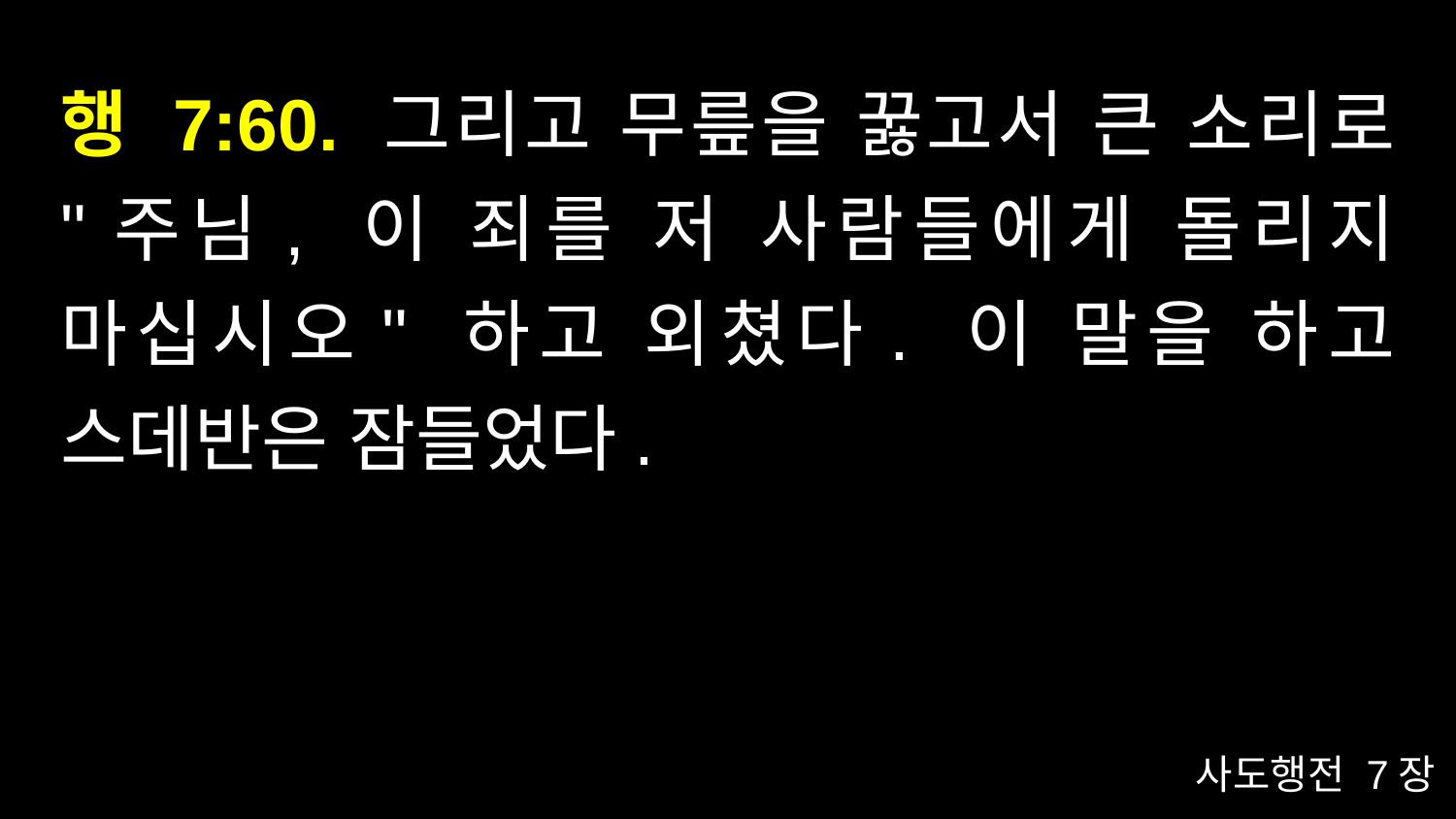

# 행 7:60. 그리고 무릎을 꿇고서 큰 소리로 "주님, 이 죄를 저 사람들에게 돌리지 마십시오" 하고 외쳤다. 이 말을 하고 스데반은 잠들었다.
사도행전 7장